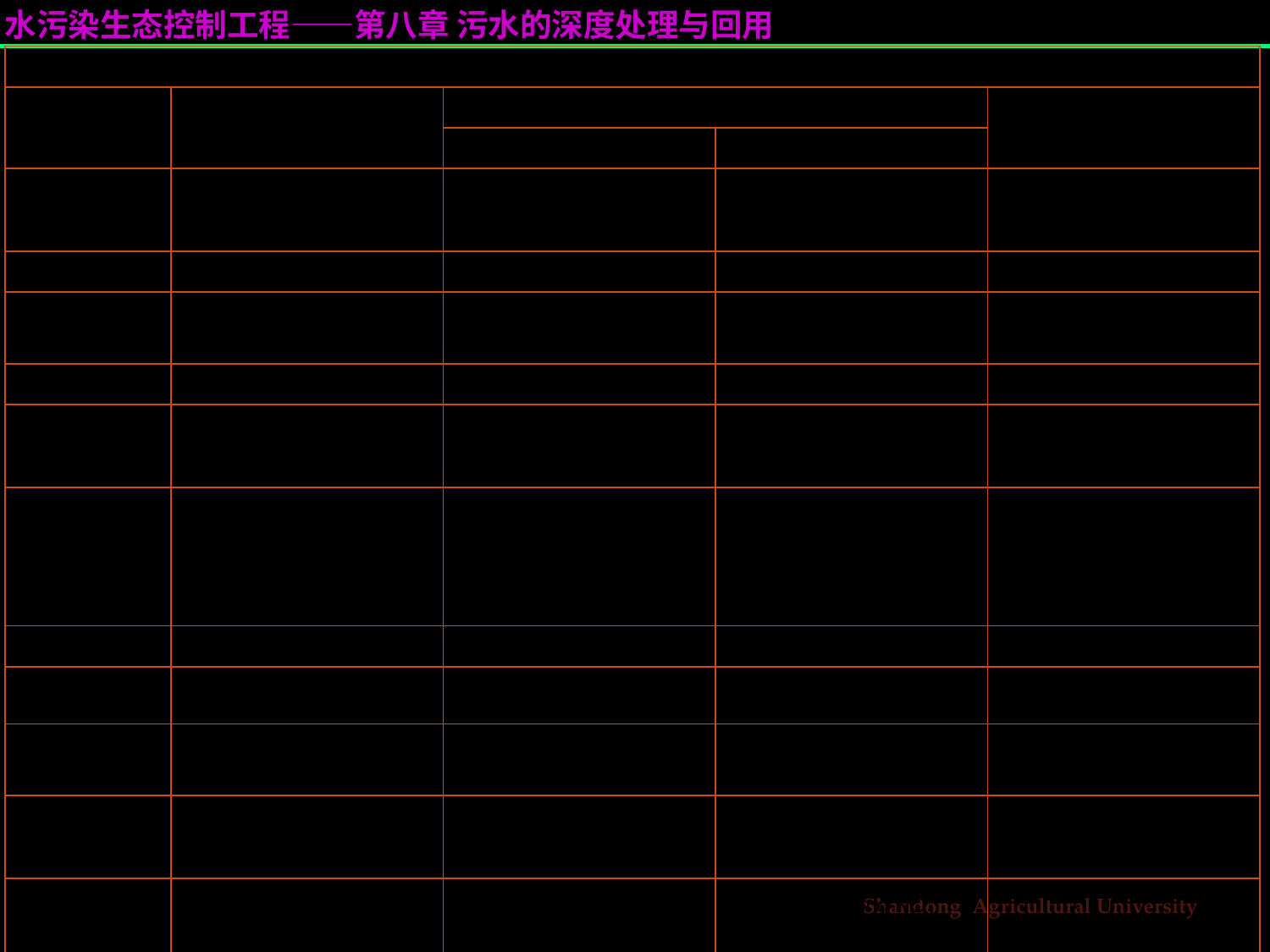

| 表7-4 生物脱氮反应过程各项生化反应特征 |  |  |  |  |
| --- | --- | --- | --- | --- |
| 生化反应 类型 | 去除有机物 （好氧分解） | 硝化 |  | 反硝化 |
|  |  | 亚硝化 | 硝化 |  |
| 微生物 | 好氧菌和兼性菌（异养型细菌） | Nitrosomonas 自养型细菌 | Nitrobacter 自养型细菌 | 兼性菌 异养型细菌 |
| 能源 | 有机物 | 化学能 | 化学能 | 有机物 |
| 氧 源（H受体） | O2 | O2 | O2 | NO3-、 NO2- |
| 溶解氧 | 1-2 mg/L以上 | 2 mg/L以上 | 2 mg/L以上 | 0-0.5 mg/L |
| 碱度 | 没有变化 | 氧化1 mg NH4+-N需要7.14 mg的碱度 | 没有变化 | 还原1 mg NO3—N，NO2--N生成3.57g碱度 |
| 氧的消耗 | 分解1 mg有机物(BOD5)需氧2 mg | 氧化1 mg NH4+-N需氧3.43 mg | 氧化1 mg NO3--N需氧1.14 mg | 分解1 mg有机物(COD)需要NO2--N 0.58 mg, NO3--N 0.35 mg，以提供化合态的氧 |
| 最适pH值 | 6~8 | 7~8.5 | 6~7.5 | 6~8 |
| 最适水温 | 15~25℃ θ=1.0-1.04 | 30 ℃ θ=1.1 | 30 ℃ θ=1.1 | 34~37 ℃ θ=1.06-1.15 |
| 增殖速度（d-1） | 1.2~3.5 | 0.21~1.08 | 0.28~1.44 | 好氧分解的1/2 ~1/2.5 |
| 分解速度 | 70~870 mg BOD/(gMLSS·h) | 7 mg NH4+-N/(gMLSS·h) | 0.02 | 2~8 mg NO3--N/(gMLSS·h) |
| 产率 | 16%CH3OH/gC5H7O2N | 0.04~0.13 mg VSS/mg NH4+-N，能量转换率为5%-35% | 0.02~0.07 mg/mg NO2—N，能量转换率为10%~30% | 16%CH3OH/gC5H7O2N8 |